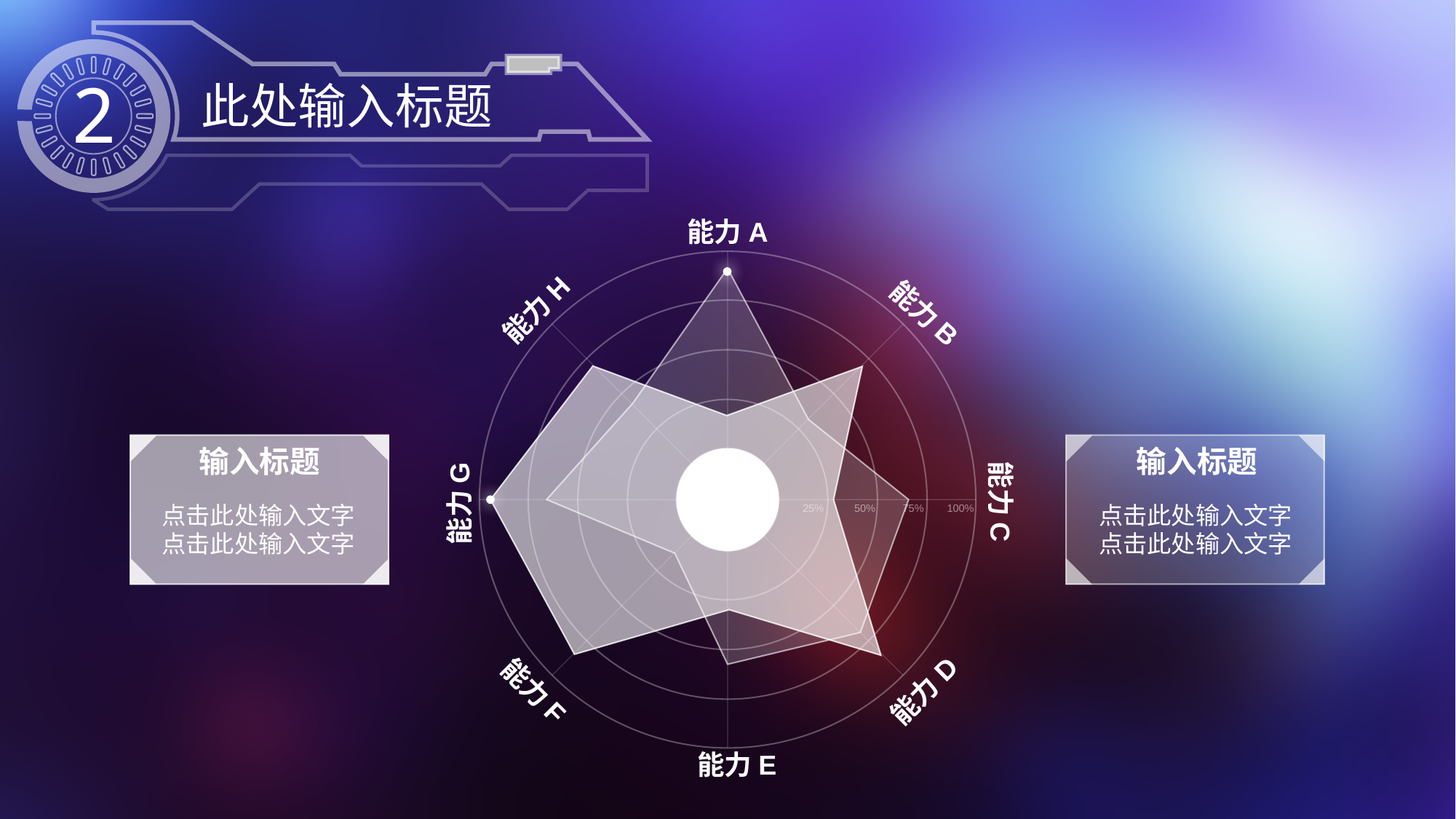

此处输入标题

2
能力A

能力H
能力B

输入标题
输入标题

能力C
能力G
点击此处输入文字
点击此处输入文字
点击此处输入文字
点击此处输入文字
25%
50%
75%
100%
能力F
能力D
能力E